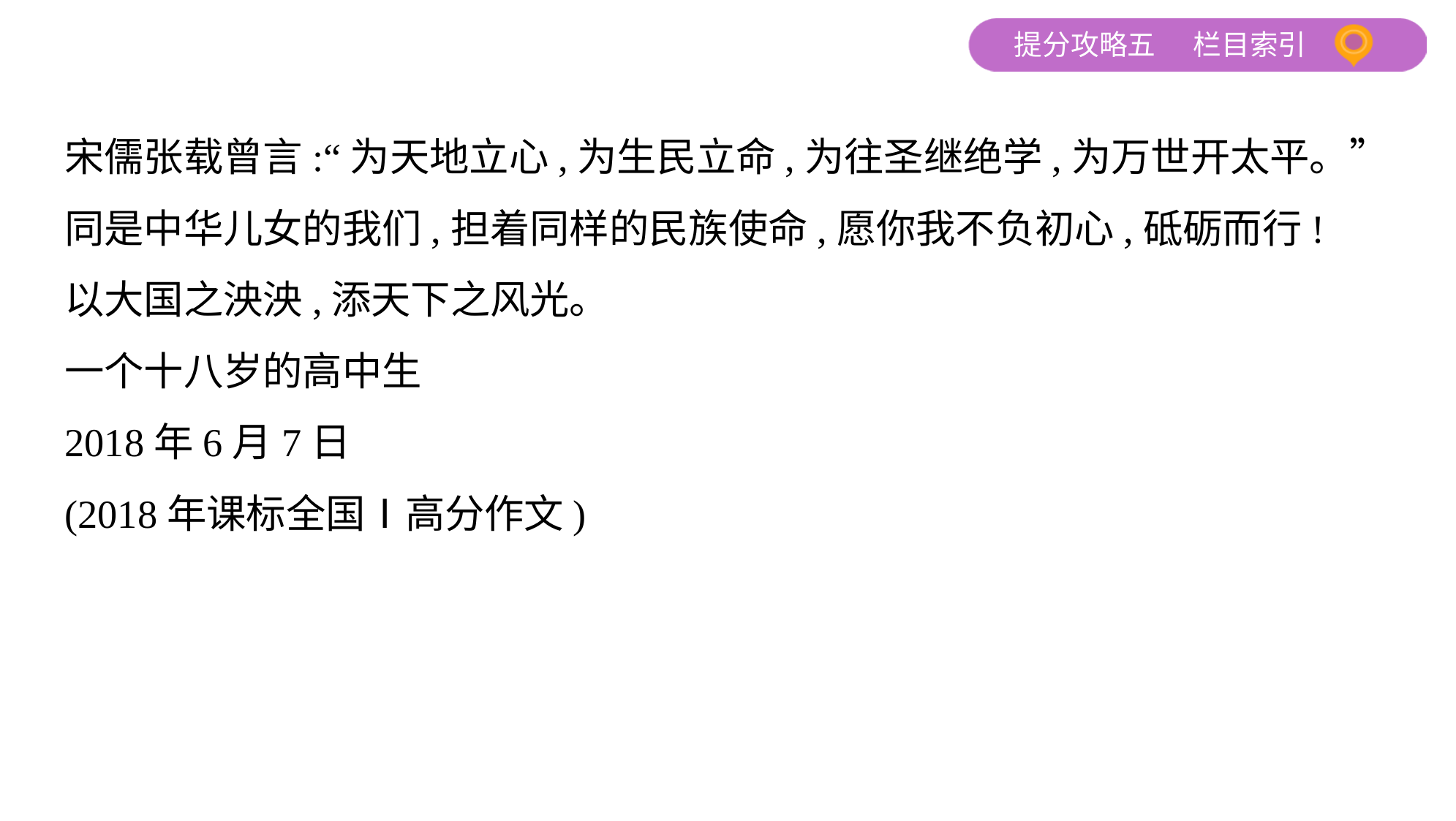

宋儒张载曾言:“为天地立心,为生民立命,为往圣继绝学,为万世开太平。”
同是中华儿女的我们,担着同样的民族使命,愿你我不负初心,砥砺而行!
以大国之泱泱,添天下之风光。
一个十八岁的高中生
2018年6月7日
(2018年课标全国Ⅰ高分作文)